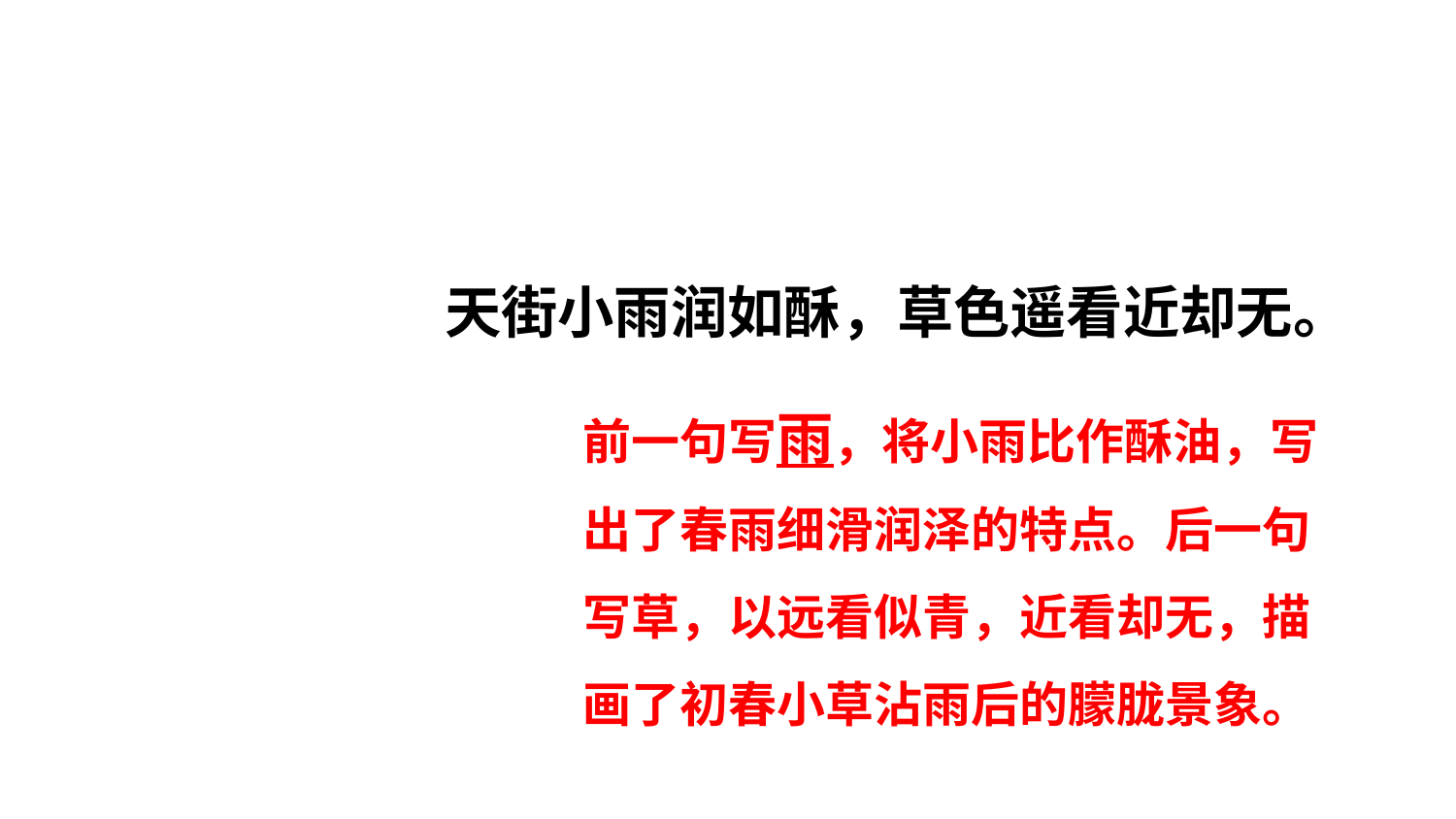

天街小雨润如酥，草色遥看近却无。
前一句写雨，将小雨比作酥油，写出了春雨细滑润泽的特点。后一句写草，以远看似青，近看却无，描画了初春小草沾雨后的朦胧景象。